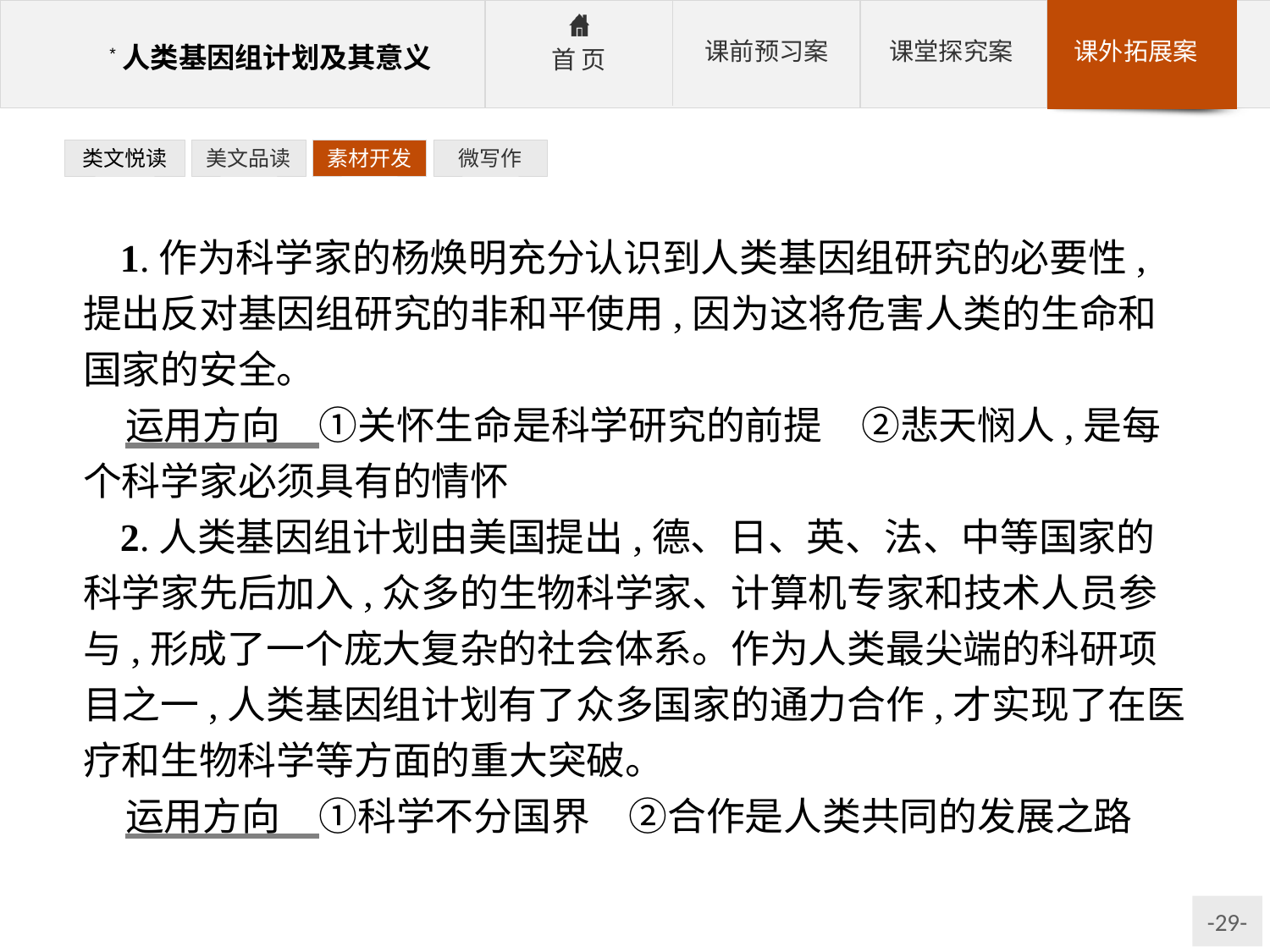

类文悦读
美文品读
素材开发
微写作
1.作为科学家的杨焕明充分认识到人类基因组研究的必要性,提出反对基因组研究的非和平使用,因为这将危害人类的生命和国家的安全。
运用方向　①关怀生命是科学研究的前提　②悲天悯人,是每个科学家必须具有的情怀
2.人类基因组计划由美国提出,德、日、英、法、中等国家的科学家先后加入,众多的生物科学家、计算机专家和技术人员参与,形成了一个庞大复杂的社会体系。作为人类最尖端的科研项目之一,人类基因组计划有了众多国家的通力合作,才实现了在医疗和生物科学等方面的重大突破。
运用方向　①科学不分国界　②合作是人类共同的发展之路